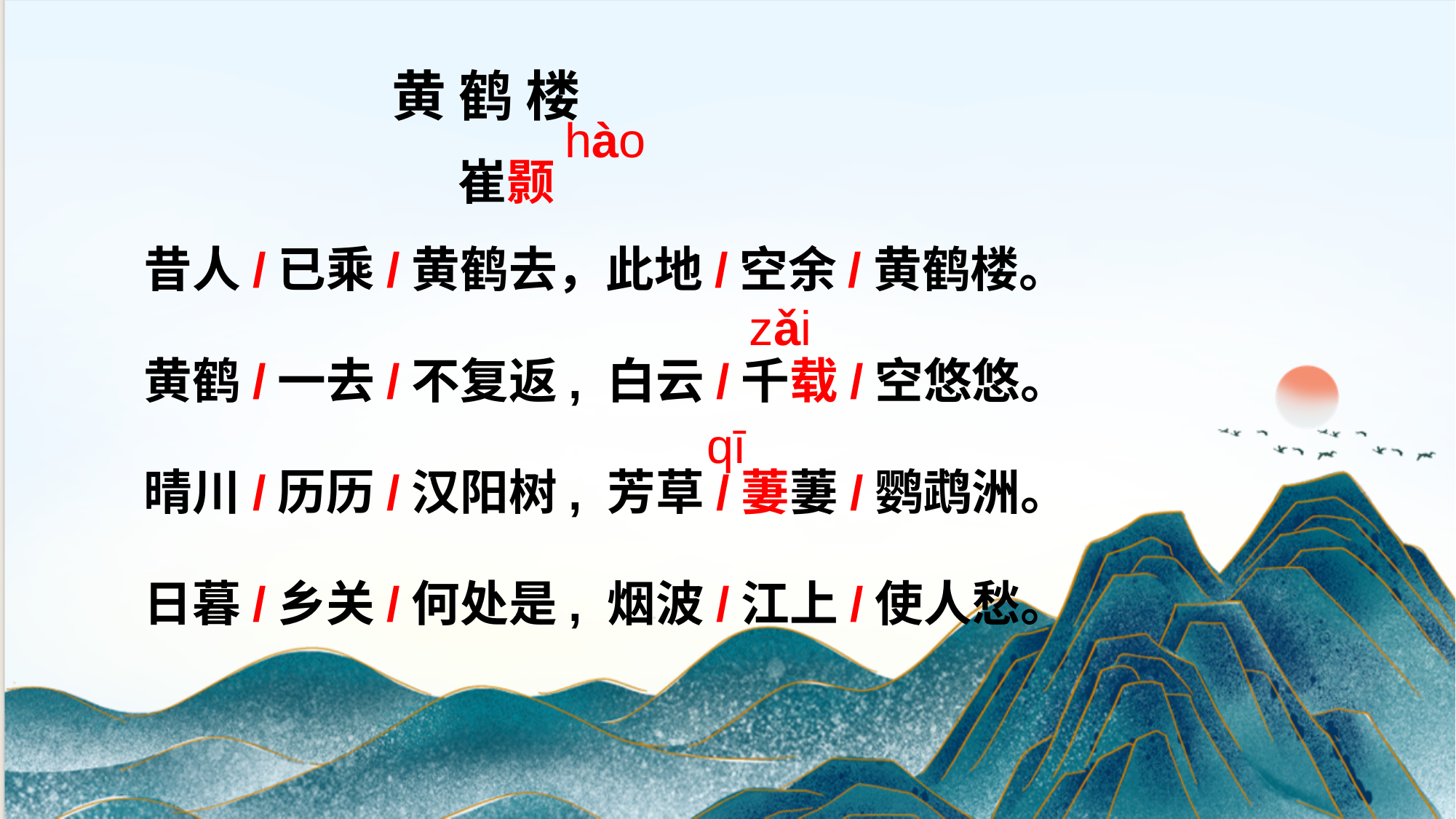

黄 鹤 楼
    崔颢
hào
昔人/已乘/黄鹤去，此地/空余/黄鹤楼。
黄鹤/一去/不复返, 白云/千载/空悠悠。
晴川/历历/汉阳树, 芳草/萋萋/鹦鹉洲。
日暮/乡关/何处是, 烟波/江上/使人愁。
zǎi
qī